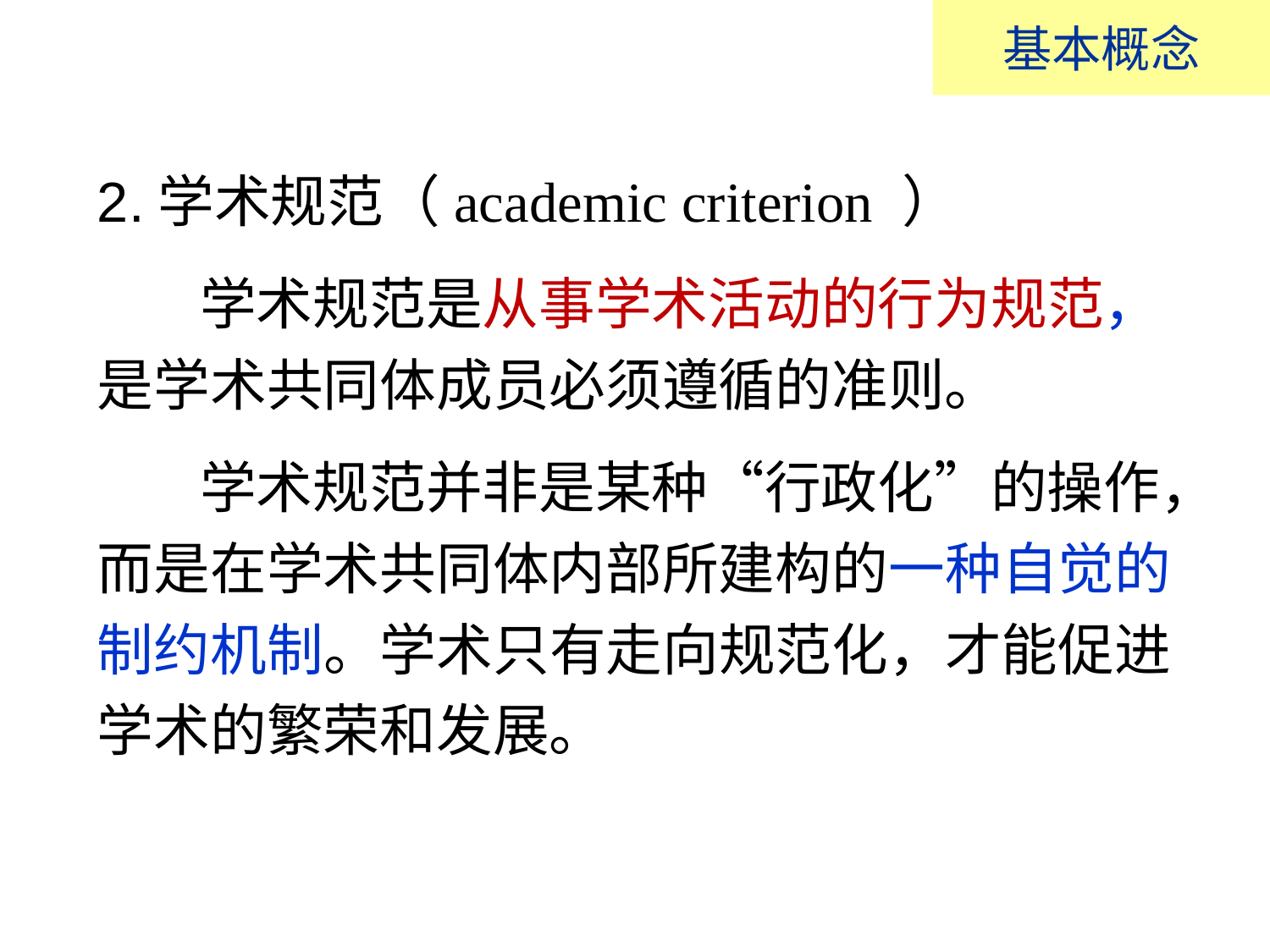

# 基本概念
2.学术规范（academic criterion ）
       学术规范是从事学术活动的行为规范，是学术共同体成员必须遵循的准则。
       学术规范并非是某种“行政化”的操作，而是在学术共同体内部所建构的一种自觉的制约机制。学术只有走向规范化，才能促进学术的繁荣和发展。